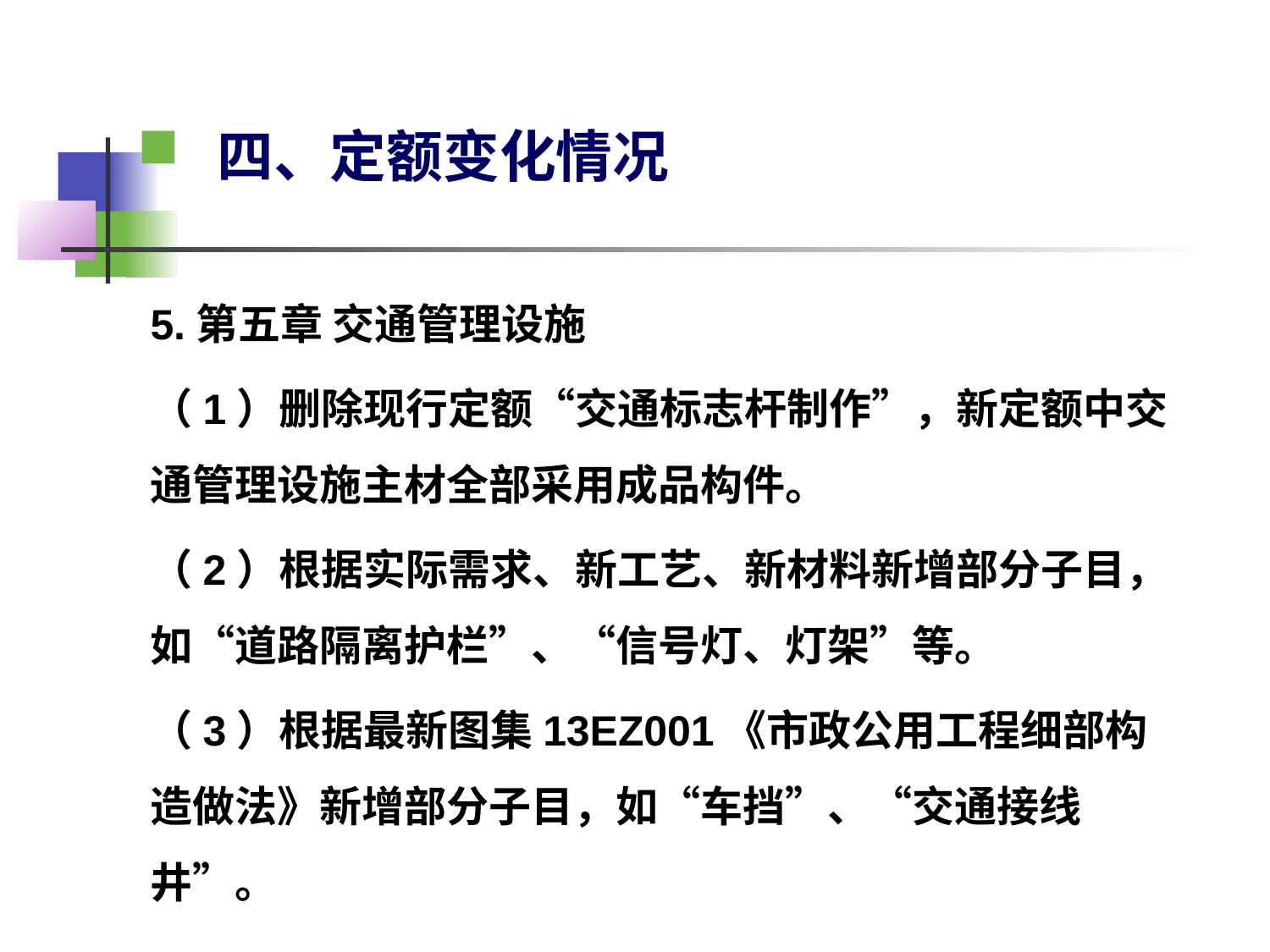

# 四、定额变化情况
5.第五章 交通管理设施
（1）删除现行定额“交通标志杆制作”，新定额中交通管理设施主材全部采用成品构件。
（2）根据实际需求、新工艺、新材料新增部分子目，如“道路隔离护栏”、“信号灯、灯架”等。
（3）根据最新图集13EZ001《市政公用工程细部构造做法》新增部分子目，如“车挡”、“交通接线井”。